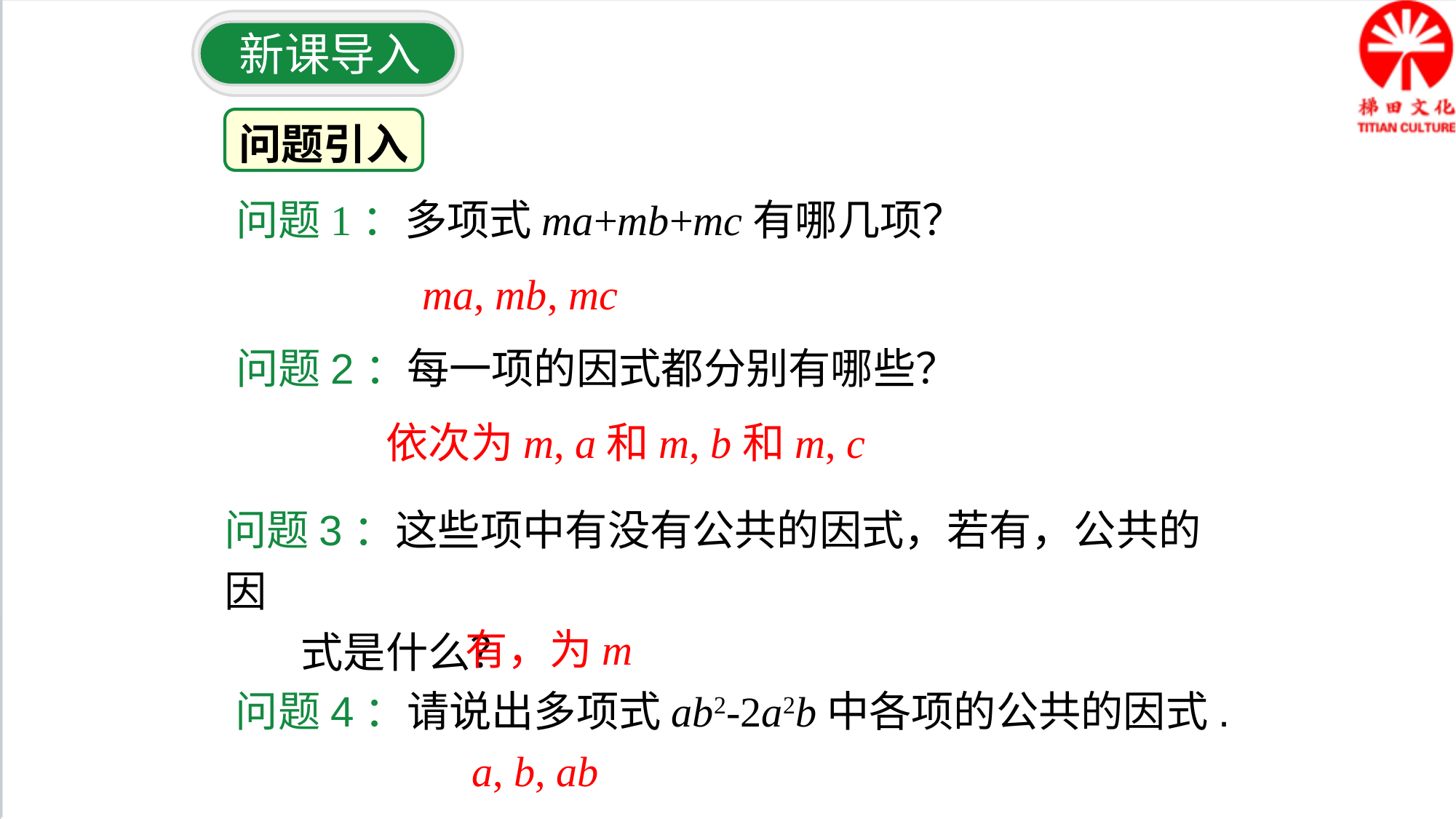

新课导入
问题引入
问题1：多项式ma+mb+mc有哪几项？
ma, mb, mc
问题2：每一项的因式都分别有哪些？
依次为m, a和m, b和m, c
问题3：这些项中有没有公共的因式，若有，公共的因
       式是什么？
有，为m
问题4：请说出多项式ab2-2a2b中各项的公共的因式.
a, b, ab